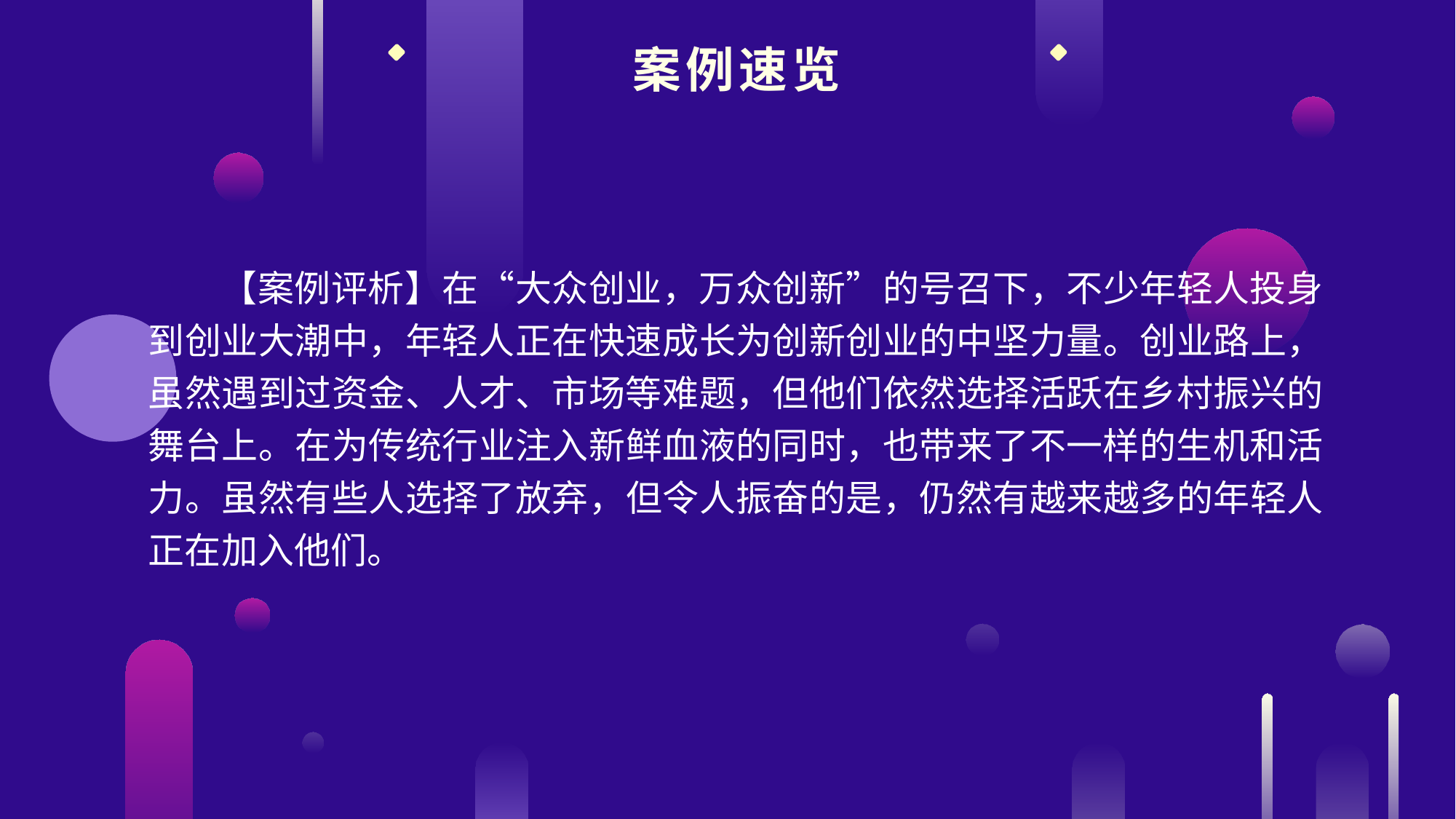

案例速览

【案例评析】在“大众创业，万众创新”的号召下，不少年轻人投身到创业大潮中，年轻人正在快速成长为创新创业的中坚力量。创业路上，虽然遇到过资金、人才、市场等难题，但他们依然选择活跃在乡村振兴的舞台上。在为传统行业注入新鲜血液的同时，也带来了不一样的生机和活力。虽然有些人选择了放弃，但令人振奋的是，仍然有越来越多的年轻人正在加入他们。